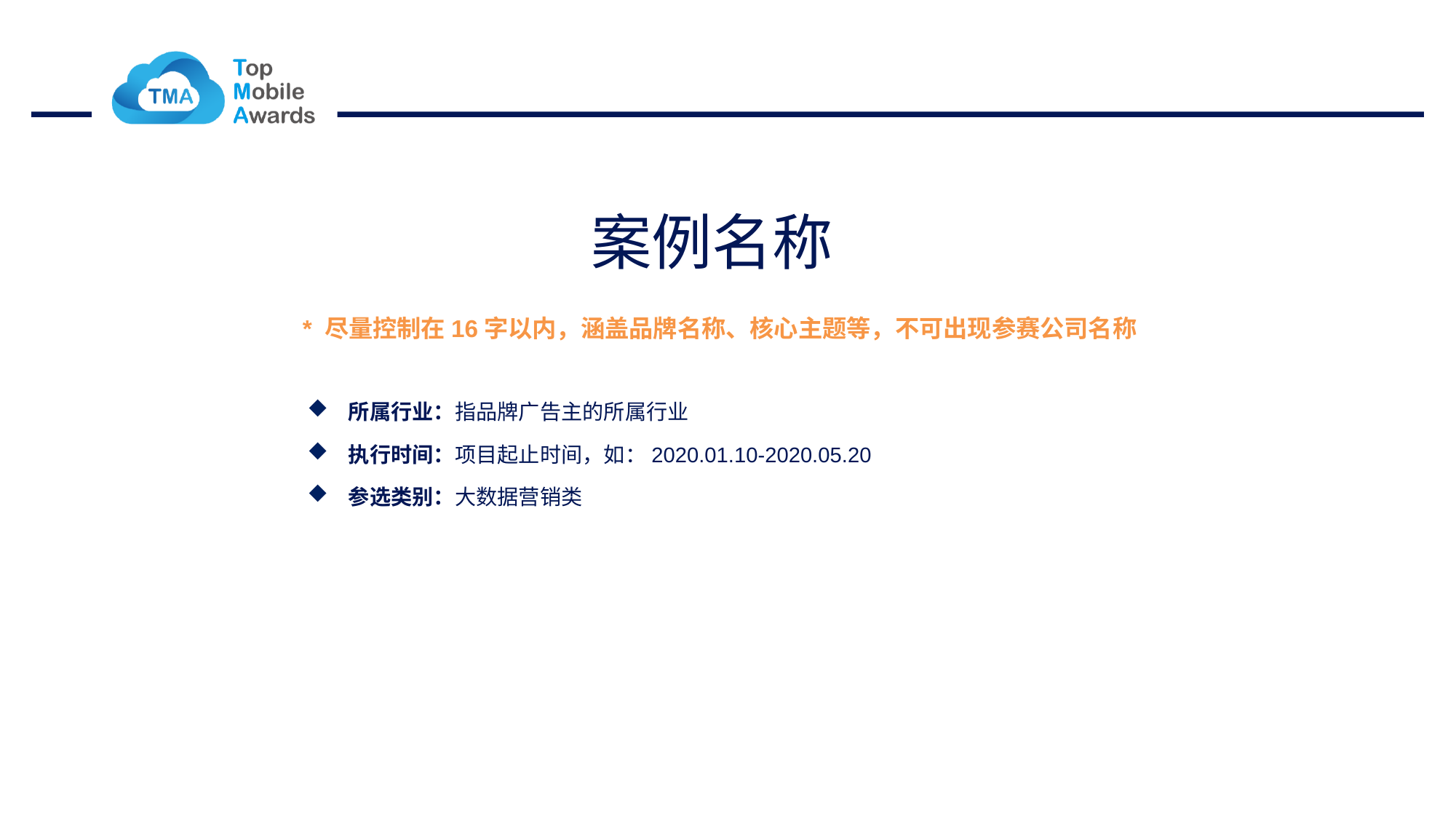

# 案例名称
* 尽量控制在16字以内，涵盖品牌名称、核心主题等，不可出现参赛公司名称
所属行业：指品牌广告主的所属行业
执行时间：项目起止时间，如：2020.01.10-2020.05.20
参选类别：大数据营销类